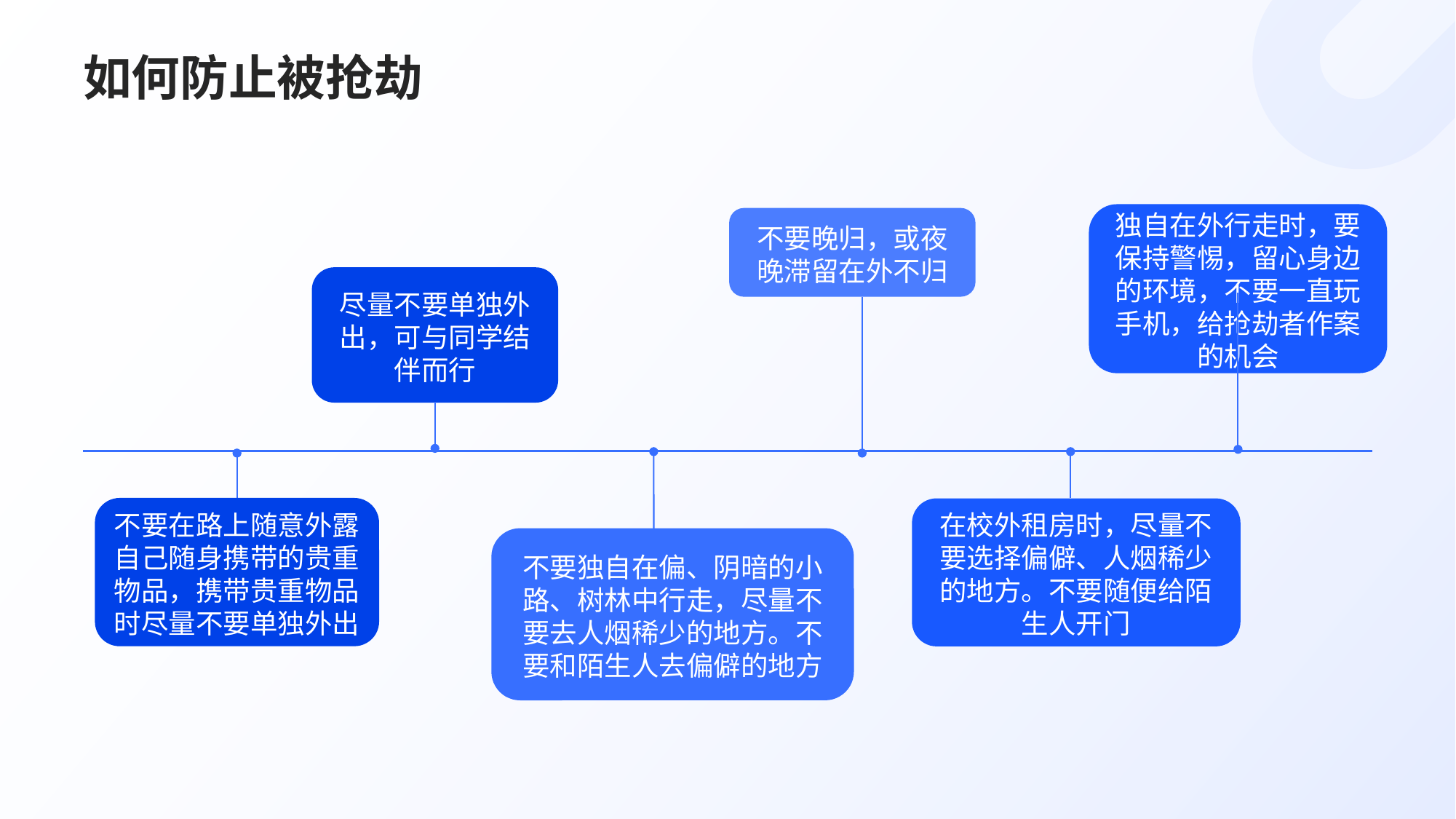

# 如何防止被抢劫
独自在外行走时，要保持警惕，留心身边的环境，不要一直玩手机，给抢劫者作案的机会
不要晚归，或夜晚滞留在外不归
尽量不要单独外出，可与同学结伴而行
不要在路上随意外露自己随身携带的贵重物品，携带贵重物品时尽量不要单独外出
在校外租房时，尽量不要选择偏僻、人烟稀少的地方。不要随便给陌生人开门
不要独自在偏、阴暗的小路、树林中行走，尽量不要去人烟稀少的地方。不要和陌生人去偏僻的地方